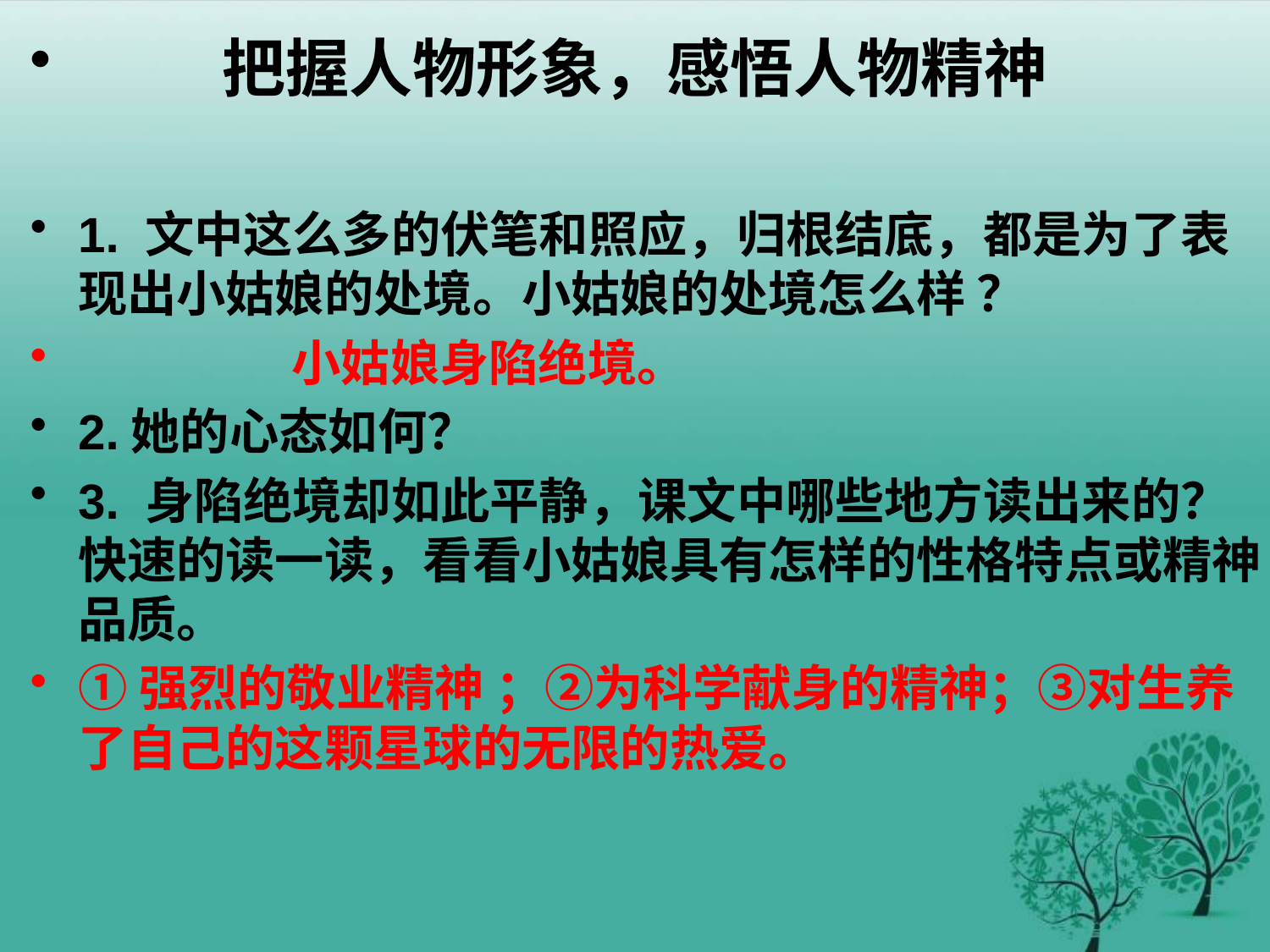

把握人物形象，感悟人物精神

1. 文中这么多的伏笔和照应，归根结底，都是为了表现出小姑娘的处境。小姑娘的处境怎么样 ？
                  小姑娘身陷绝境。
2.她的心态如何？
3. 身陷绝境却如此平静，课文中哪些地方读出来的？快速的读一读，看看小姑娘具有怎样的性格特点或精神品质。
①强烈的敬业精神 ；②为科学献身的精神；③对生养了自己的这颗星球的无限的热爱。